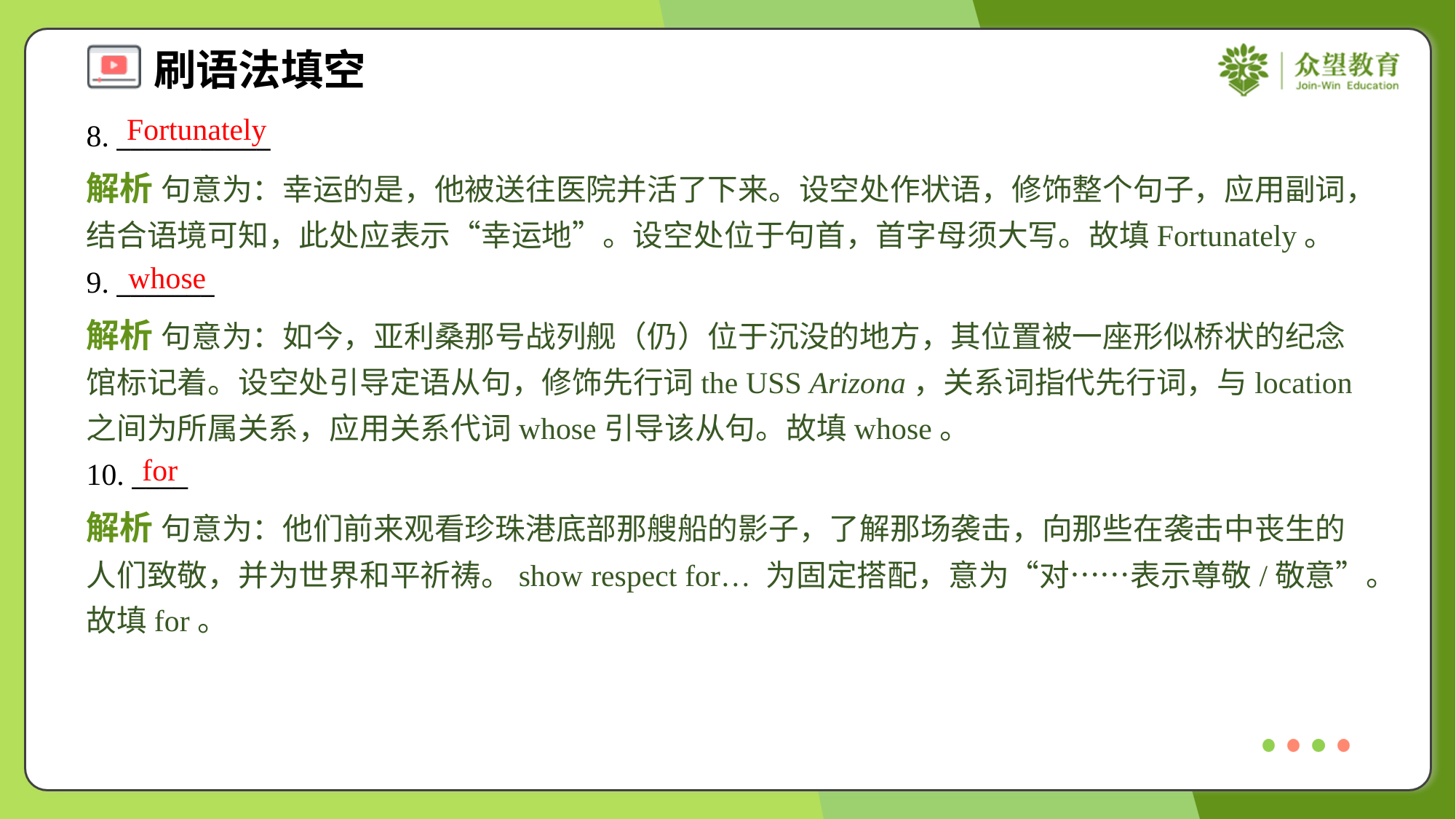

Fortunately
8. ___________
解析 句意为：幸运的是，他被送往医院并活了下来。设空处作状语，修饰整个句子，应用副词，结合语境可知，此处应表示“幸运地”。设空处位于句首，首字母须大写。故填Fortunately。
whose
9. _______
解析 句意为：如今，亚利桑那号战列舰（仍）位于沉没的地方，其位置被一座形似桥状的纪念馆标记着。设空处引导定语从句，修饰先行词the USS Arizona，关系词指代先行词，与location之间为所属关系，应用关系代词whose引导该从句。故填whose。
for
10. ____
解析 句意为：他们前来观看珍珠港底部那艘船的影子，了解那场袭击，向那些在袭击中丧生的人们致敬，并为世界和平祈祷。show respect for… 为固定搭配，意为“对……表示尊敬/敬意”。故填for。